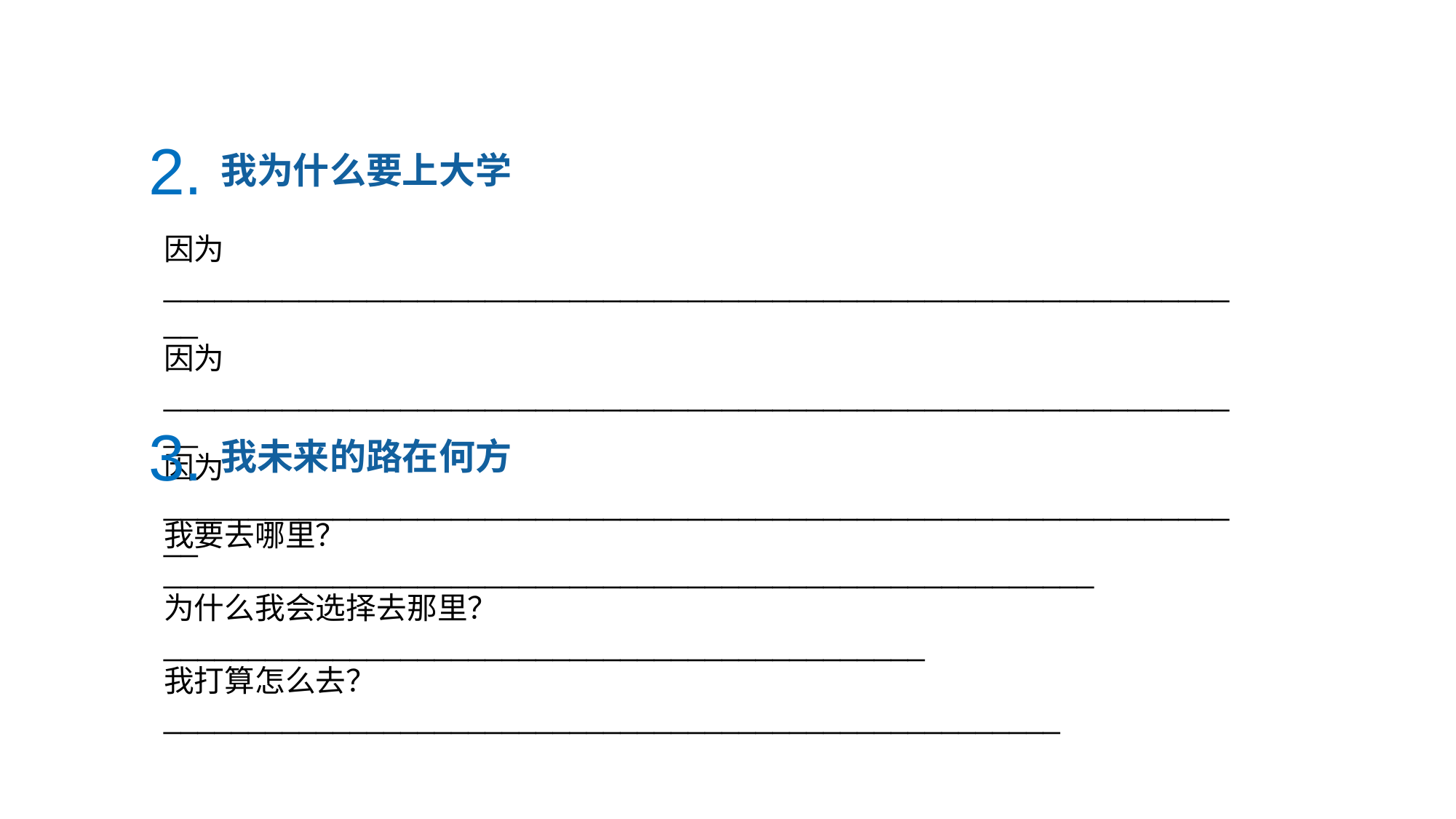

2.
我为什么要上大学
因为_________________________________________________________________
因为_________________________________________________________________
因为_________________________________________________________________
3.
我未来的路在何方
我要去哪里？_______________________________________________________
为什么我会选择去那里？_____________________________________________
我打算怎么去？_____________________________________________________